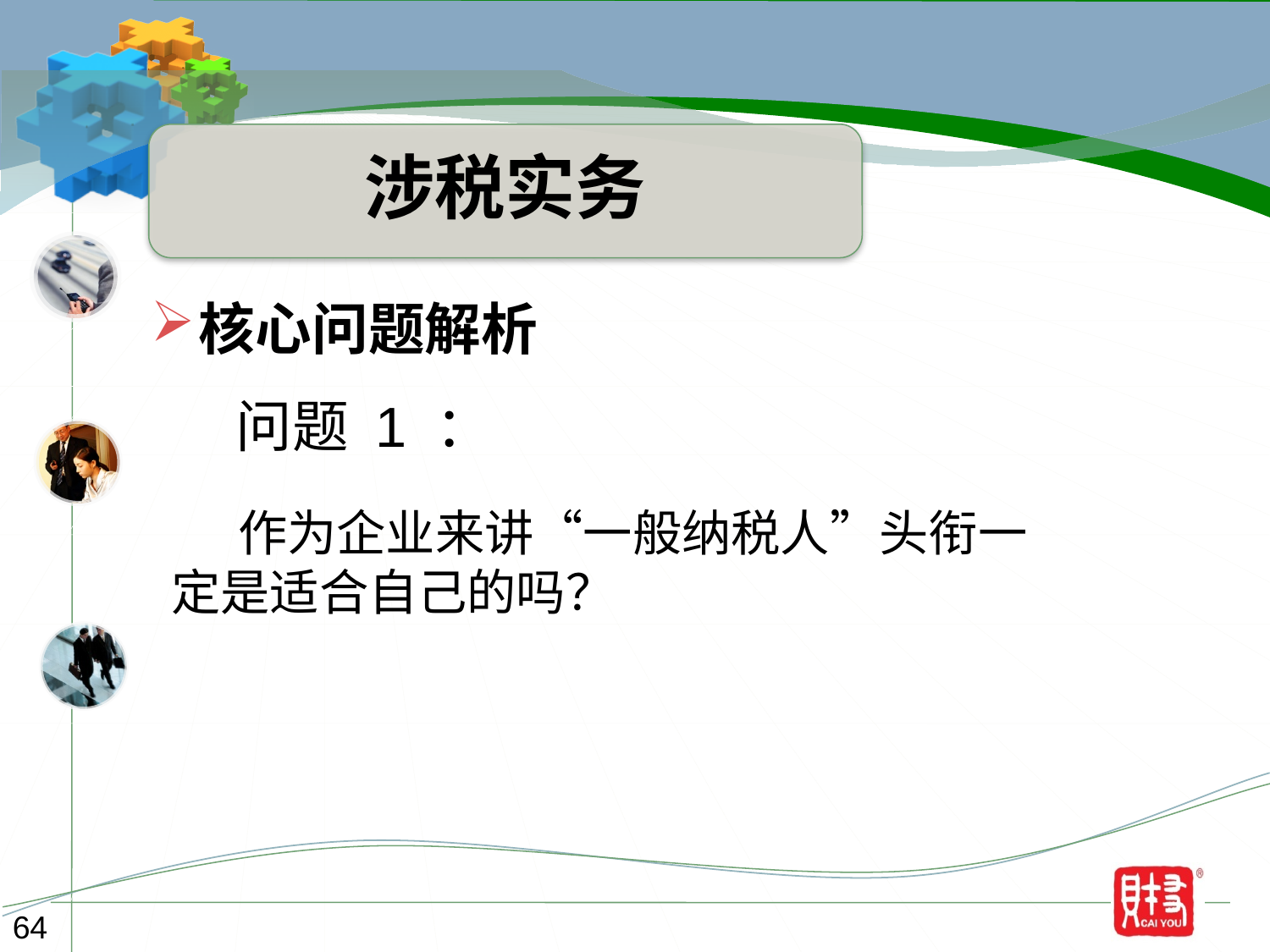

涉税实务
核心问题解析
问题 1 ：
     作为企业来讲“一般纳税人”头衔一定是适合自己的吗？
64